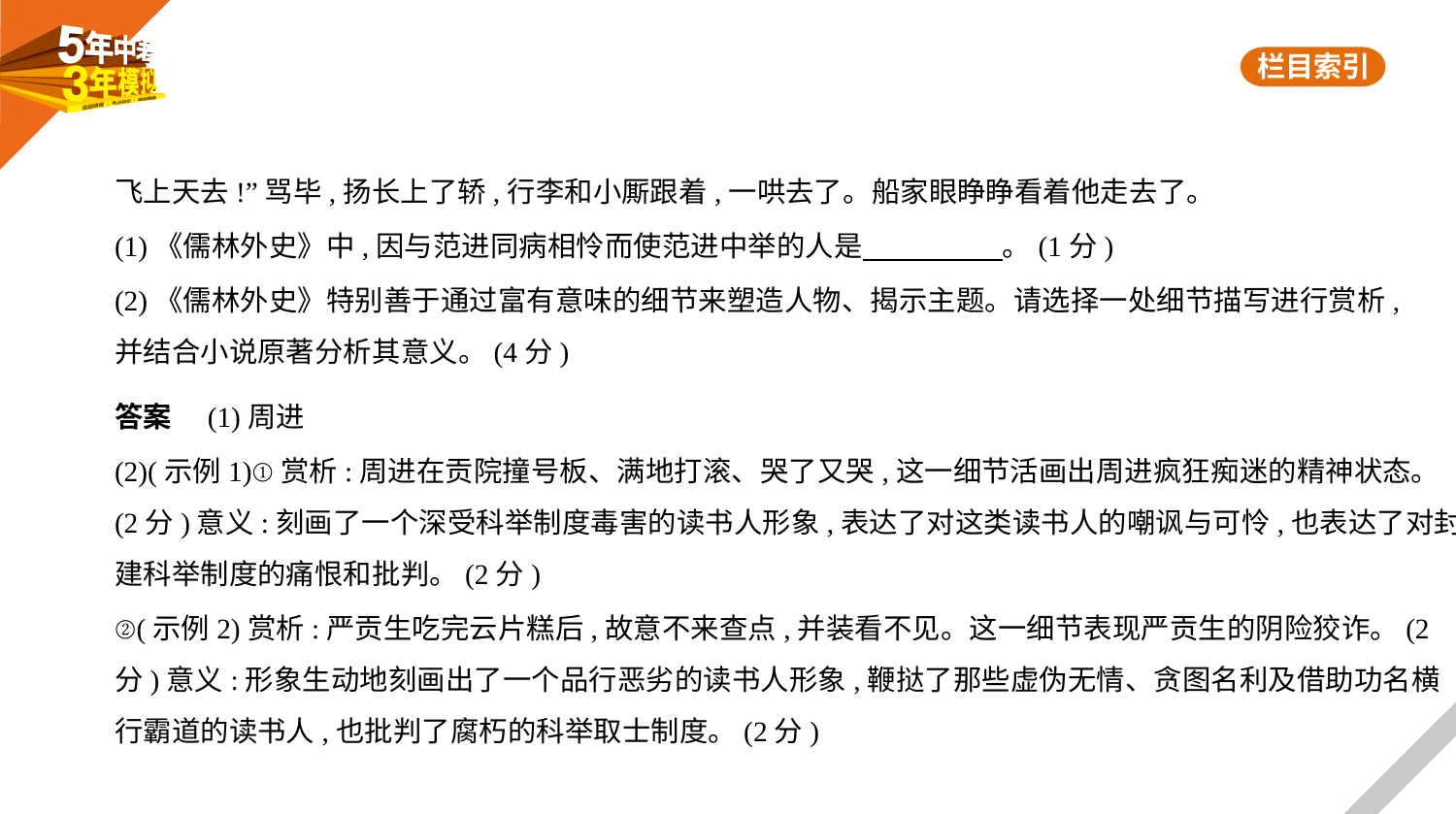

飞上天去!”骂毕,扬长上了轿,行李和小厮跟着,一哄去了。船家眼睁睁看着他走去了。
(1)《儒林外史》中,因与范进同病相怜而使范进中举的人是　　　　    。(1分)
(2)《儒林外史》特别善于通过富有意味的细节来塑造人物、揭示主题。请选择一处细节描写进行赏析,
并结合小说原著分析其意义。(4分)
答案　(1)周进
(2)(示例1)①赏析:周进在贡院撞号板、满地打滚、哭了又哭,这一细节活画出周进疯狂痴迷的精神状态。
(2分)意义:刻画了一个深受科举制度毒害的读书人形象,表达了对这类读书人的嘲讽与可怜,也表达了对封
建科举制度的痛恨和批判。(2分)
②(示例2)赏析:严贡生吃完云片糕后,故意不来查点,并装看不见。这一细节表现严贡生的阴险狡诈。(2
分)意义:形象生动地刻画出了一个品行恶劣的读书人形象,鞭挞了那些虚伪无情、贪图名利及借助功名横
行霸道的读书人,也批判了腐朽的科举取士制度。(2分)